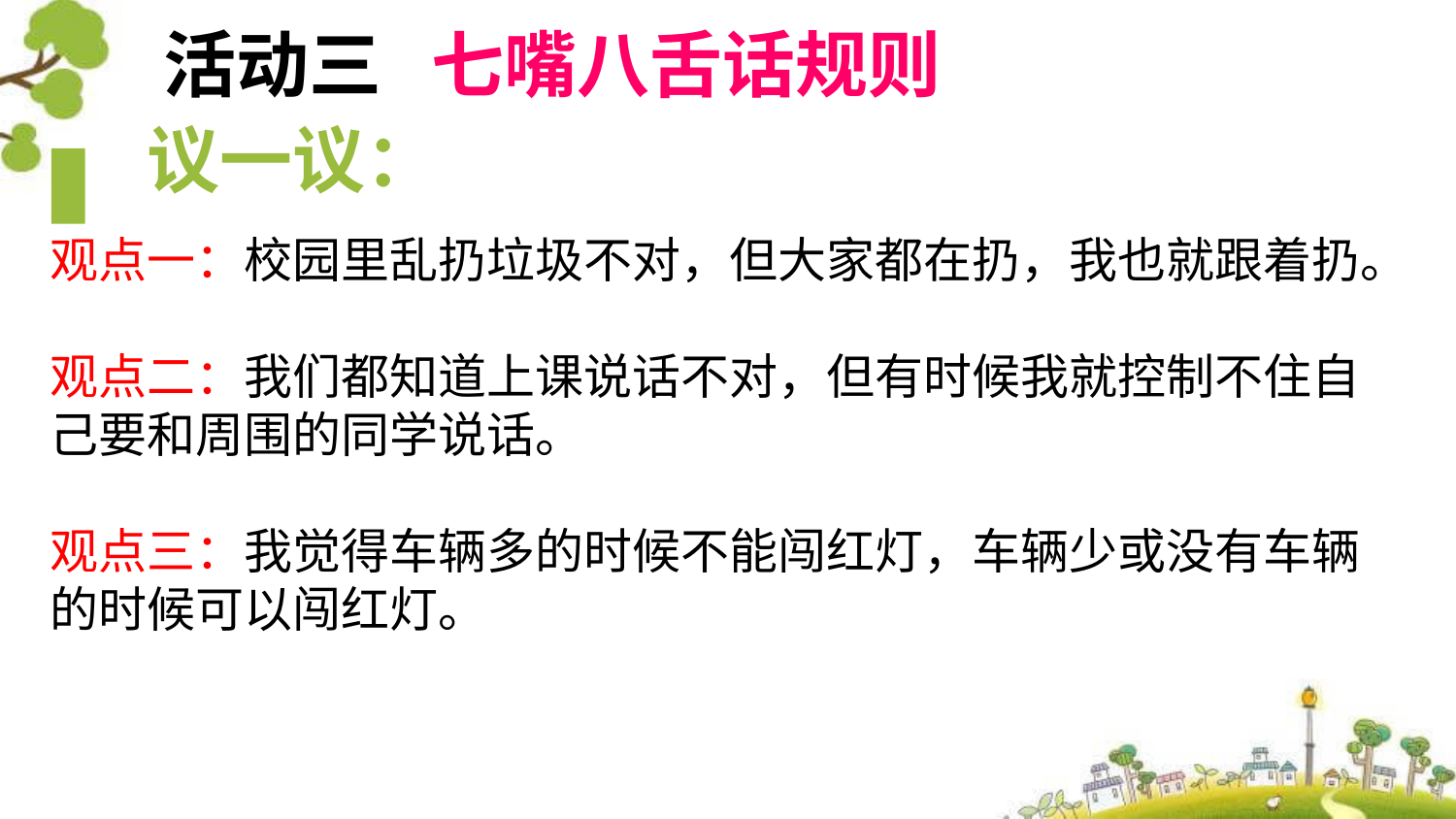

活动三   七嘴八舌话规则
议一议：

观点一：校园里乱扔垃圾不对，但大家都在扔，我也就跟着扔。

观点二：我们都知道上课说话不对，但有时候我就控制不住自己要和周围的同学说话。

观点三：我觉得车辆多的时候不能闯红灯，车辆少或没有车辆的时候可以闯红灯。